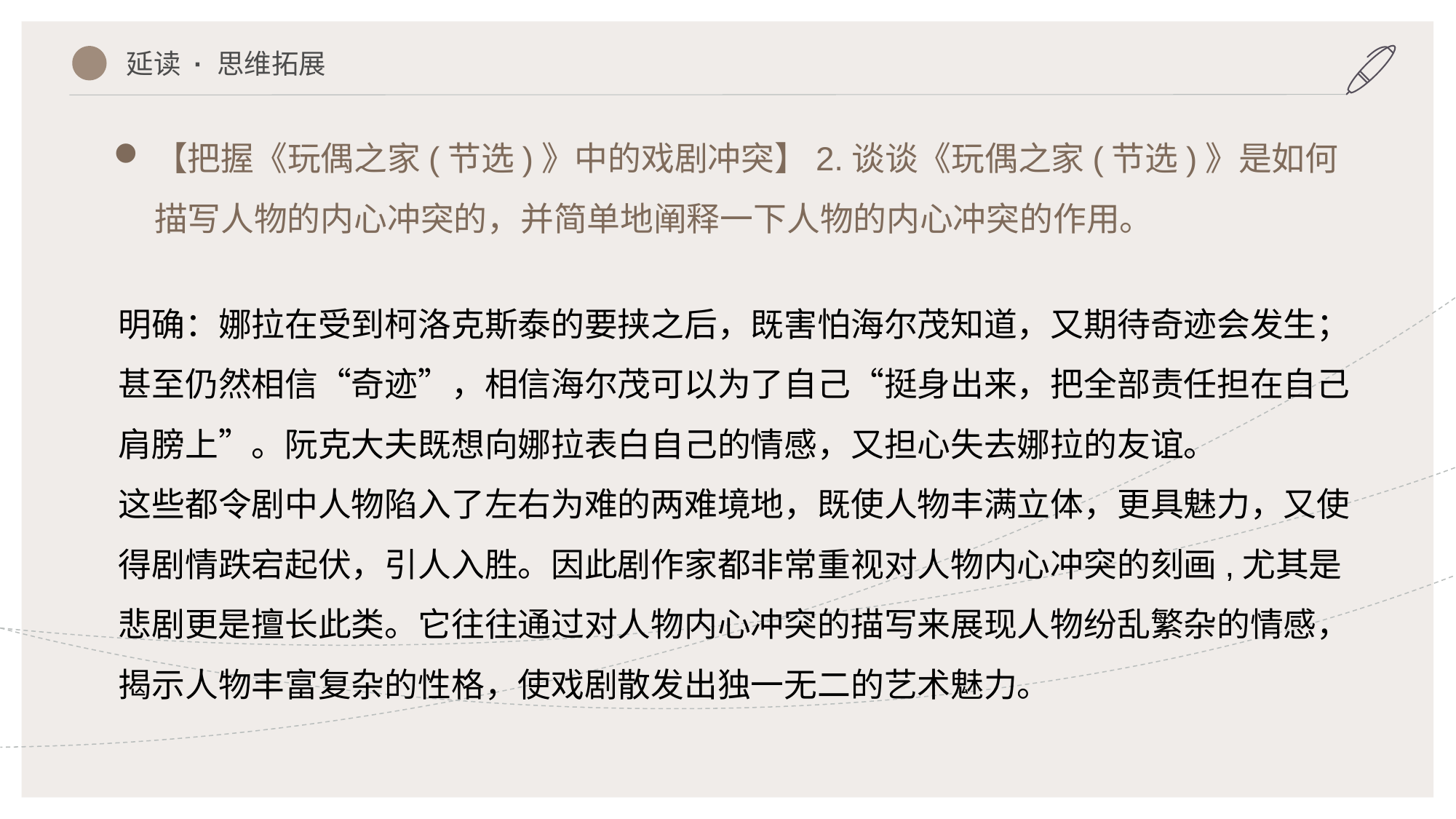

延读 · 思维拓展

【把握《玩偶之家(节选)》中的戏剧冲突】2.谈谈《玩偶之家(节选)》是如何描写人物的内心冲突的，并简单地阐释一下人物的内心冲突的作用。

明确：娜拉在受到柯洛克斯泰的要挟之后，既害怕海尔茂知道，又期待奇迹会发生；甚至仍然相信“奇迹”，相信海尔茂可以为了自己“挺身出来，把全部责任担在自己肩膀上”。阮克大夫既想向娜拉表白自己的情感，又担心失去娜拉的友谊。
这些都令剧中人物陷入了左右为难的两难境地，既使人物丰满立体，更具魅力，又使得剧情跌宕起伏，引人入胜。因此剧作家都非常重视对人物内心冲突的刻画,尤其是悲剧更是擅长此类。它往往通过对人物内心冲突的描写来展现人物纷乱繁杂的情感，揭示人物丰富复杂的性格，使戏剧散发出独一无二的艺术魅力。